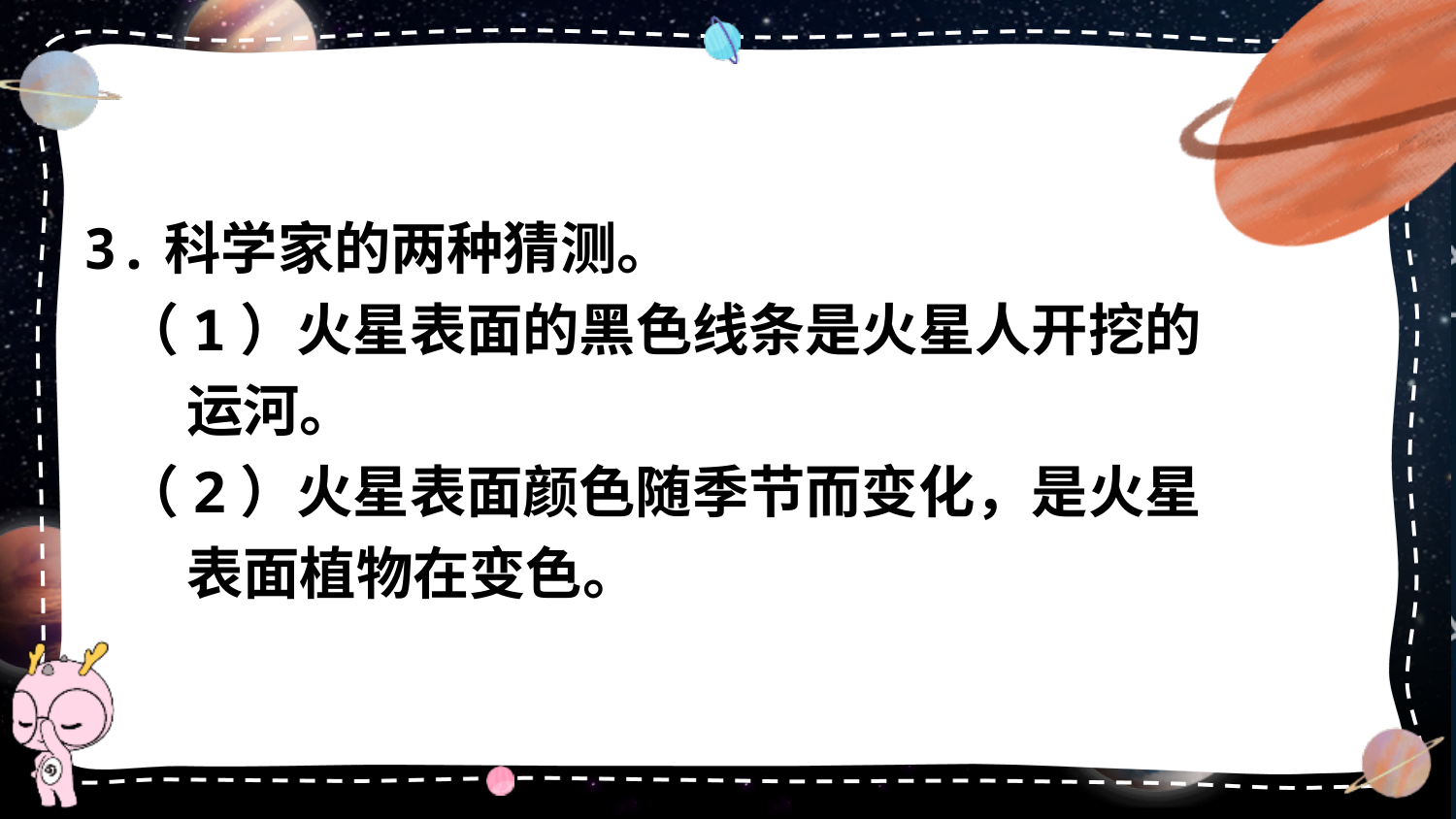

3.科学家的两种猜测。
  （1）火星表面的黑色线条是火星人开挖的
       运河。
  （2）火星表面颜色随季节而变化，是火星
       表面植物在变色。